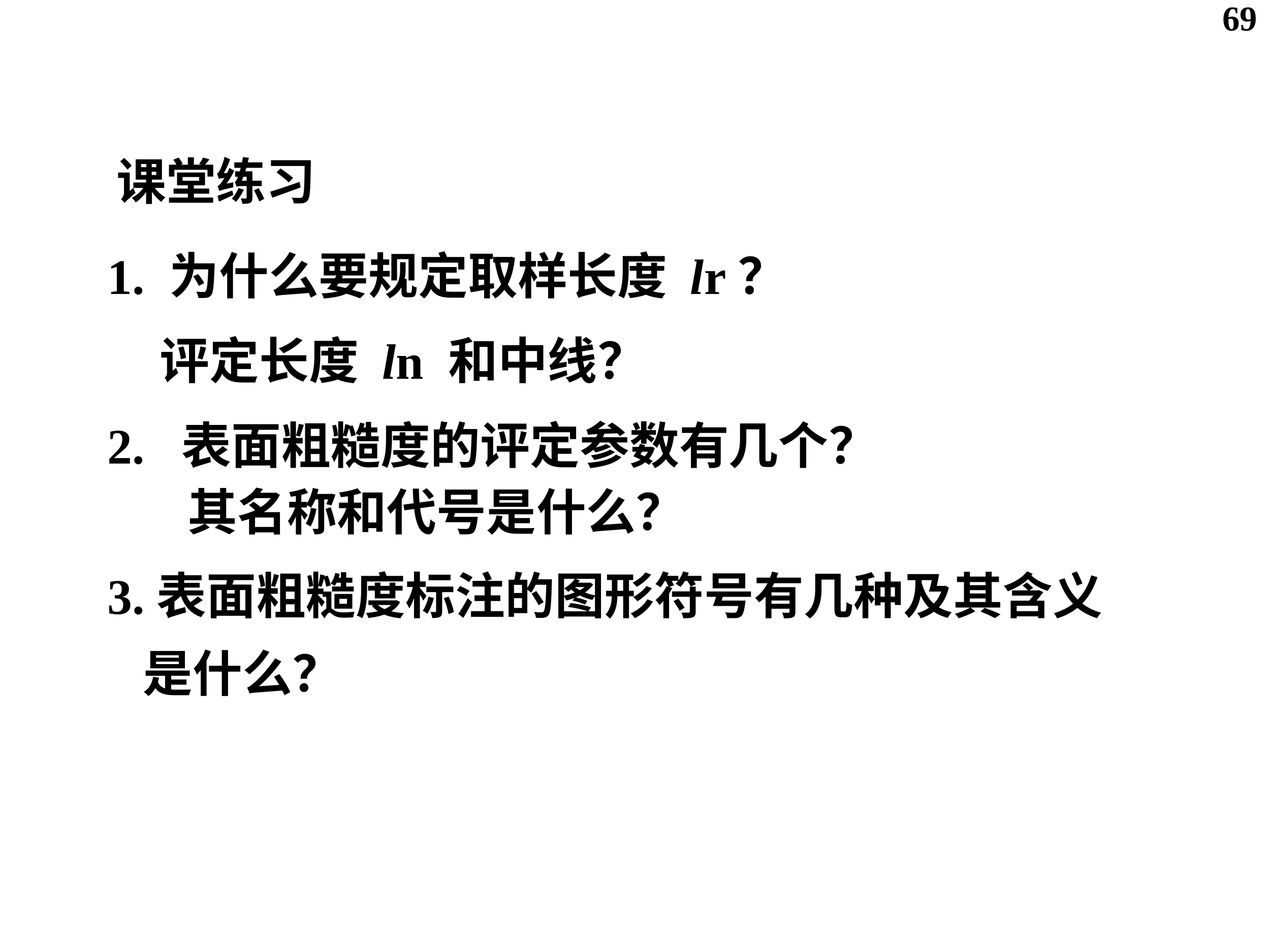

69
课堂练习
 1. 为什么要规定取样长度 lr？
评定长度 ln 和中线？
 2.  表面粗糙度的评定参数有几个？
其名称和代号是什么？
 3.表面粗糙度标注的图形符号有几种及其含义
   是什么？